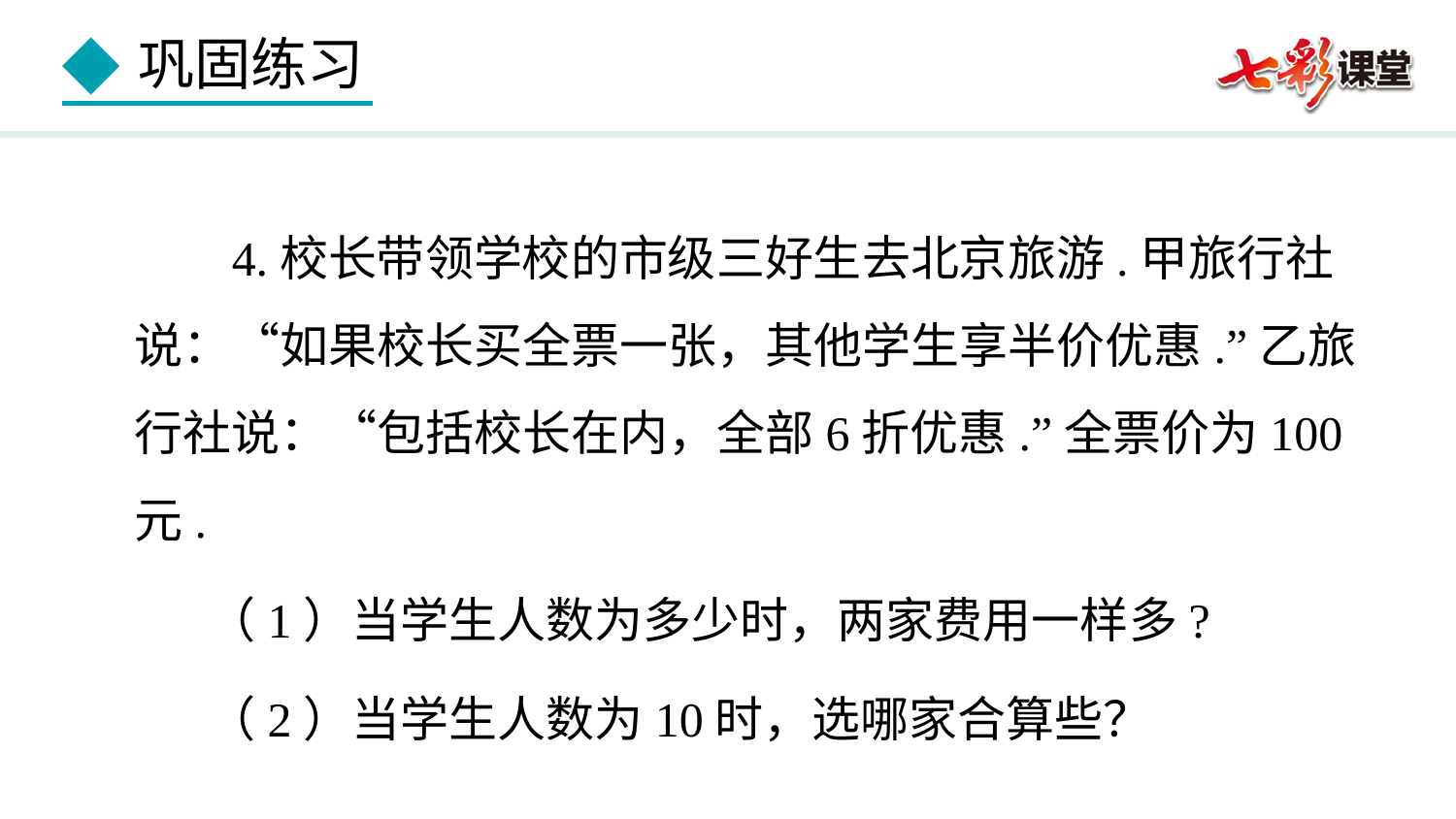

4.校长带领学校的市级三好生去北京旅游.甲旅行社说：“如果校长买全票一张，其他学生享半价优惠.”乙旅行社说：“包括校长在内，全部6折优惠.”全票价为100元.
（1）当学生人数为多少时，两家费用一样多?
（2）当学生人数为10时，选哪家合算些？